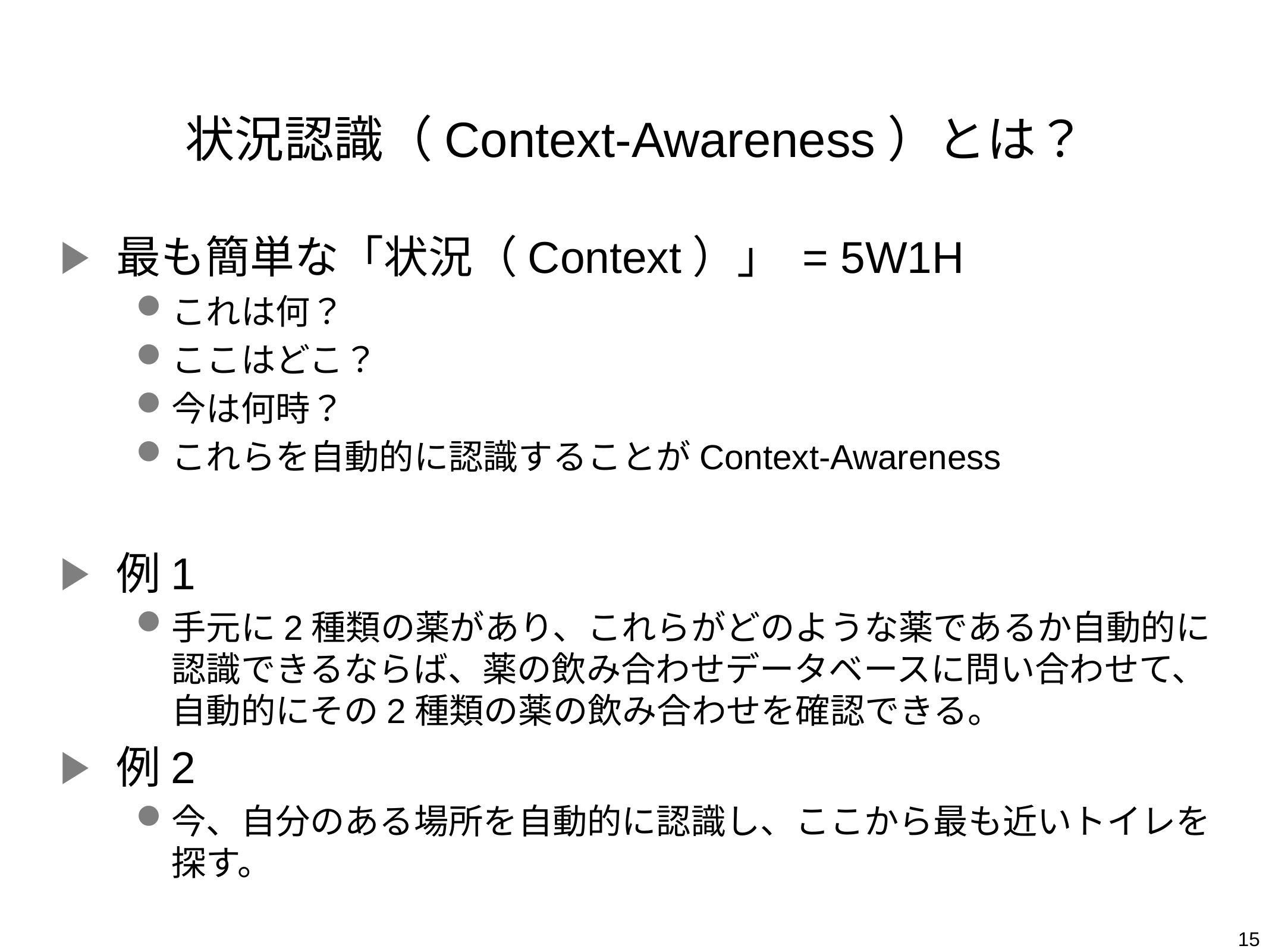

# 状況認識（Context-Awareness）とは？
最も簡単な「状況（Context）」 = 5W1H
これは何？
ここはどこ？
今は何時？
これらを自動的に認識することがContext-Awareness

例1
手元に2種類の薬があり、これらがどのような薬であるか自動的に認識できるならば、薬の飲み合わせデータベースに問い合わせて、自動的にその2種類の薬の飲み合わせを確認できる。
例2
今、自分のある場所を自動的に認識し、ここから最も近いトイレを探す。
15